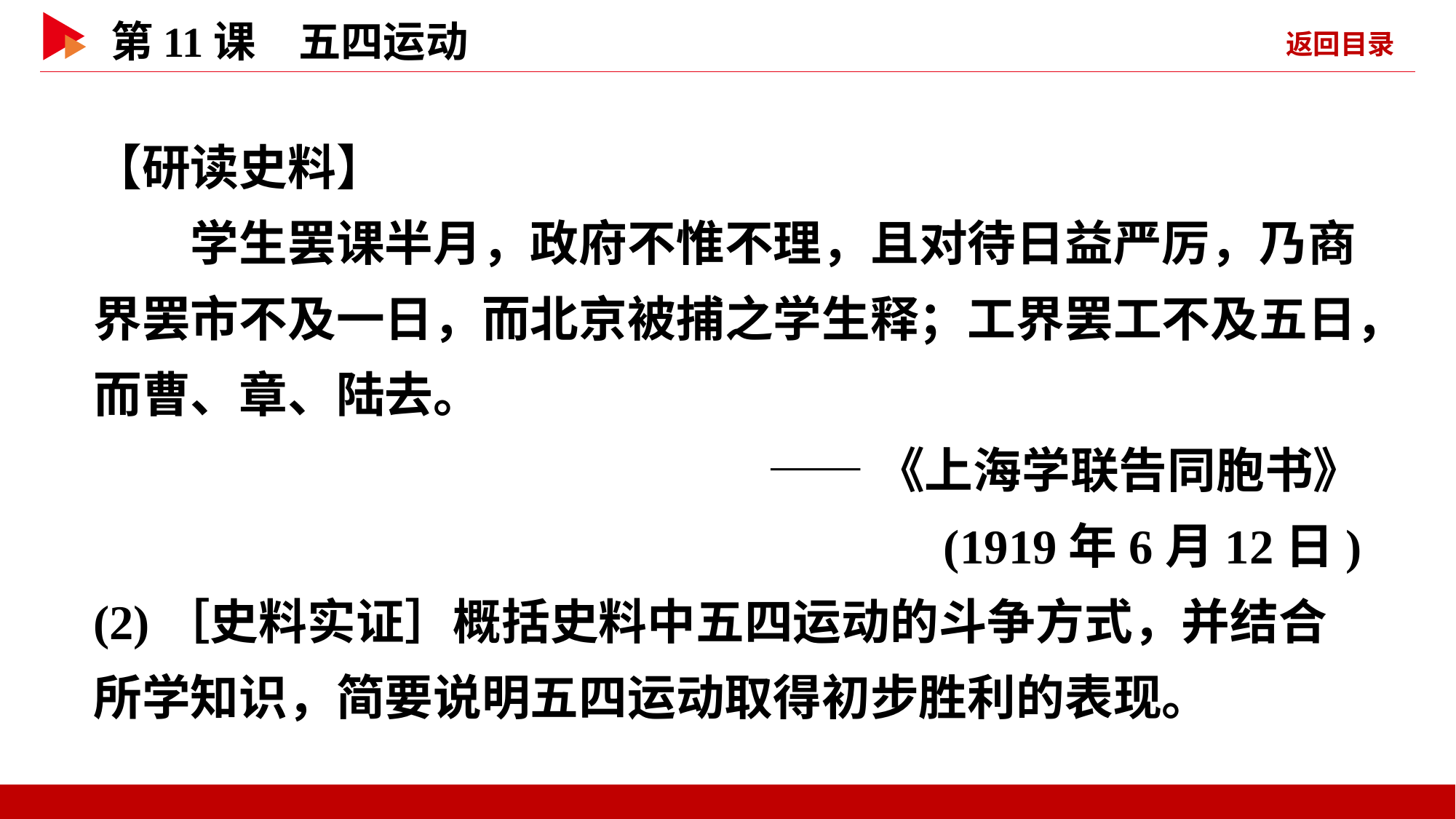

【研读史料】
　　学生罢课半月，政府不惟不理，且对待日益严厉，乃商界罢市不及一日，而北京被捕之学生释；工界罢工不及五日，而曹、章、陆去。
——《上海学联告同胞书》
(1919年6月12日)
(2)［史料实证］概括史料中五四运动的斗争方式，并结合所学知识，简要说明五四运动取得初步胜利的表现。